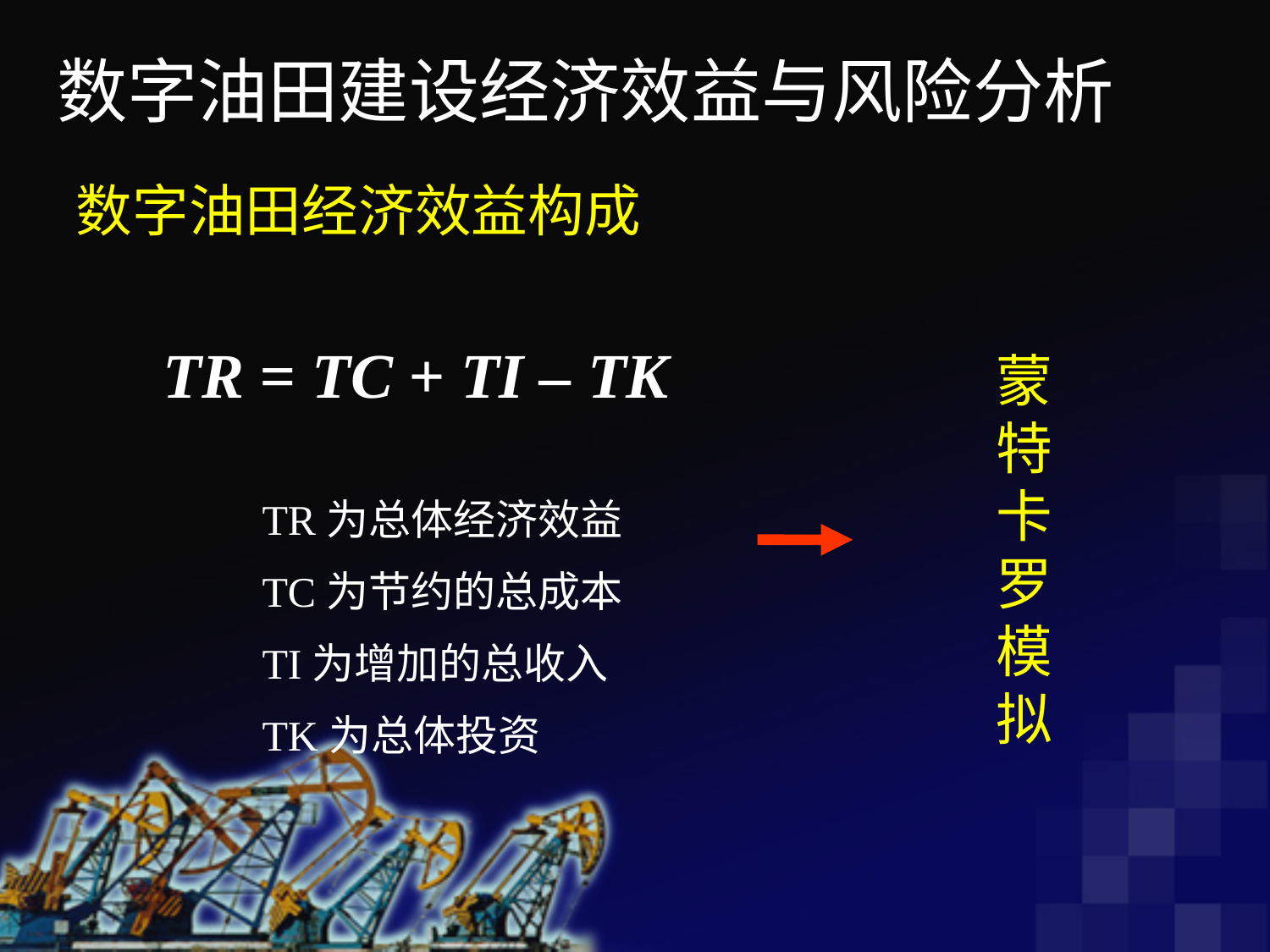

数字油田建设经济效益与风险分析
数字油田经济效益构成
TR = TC + TI – TK
蒙
特
卡
罗
模
拟

TR为总体经济效益
TC为节约的总成本
TI为增加的总收入
TK为总体投资